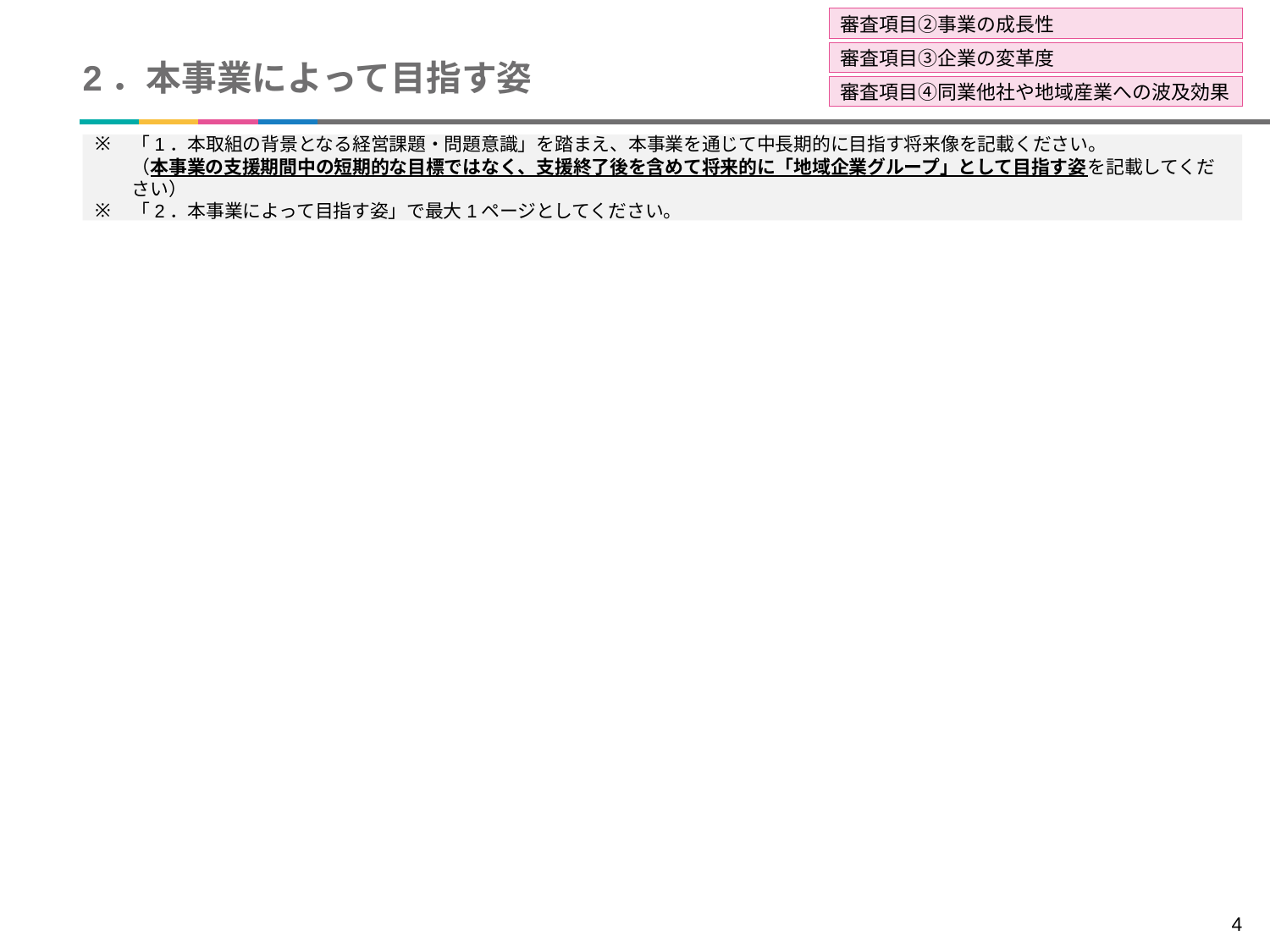

審査項目②事業の成長性
審査項目③企業の変革度
# 2．本事業によって目指す姿
審査項目④同業他社や地域産業への波及効果
「1．本取組の背景となる経営課題・問題意識」を踏まえ、本事業を通じて中長期的に目指す将来像を記載ください。
（本事業の支援期間中の短期的な目標ではなく、支援終了後を含めて将来的に「地域企業グループ」として目指す姿を記載してください）
「2．本事業によって目指す姿」で最大1ページとしてください。

4